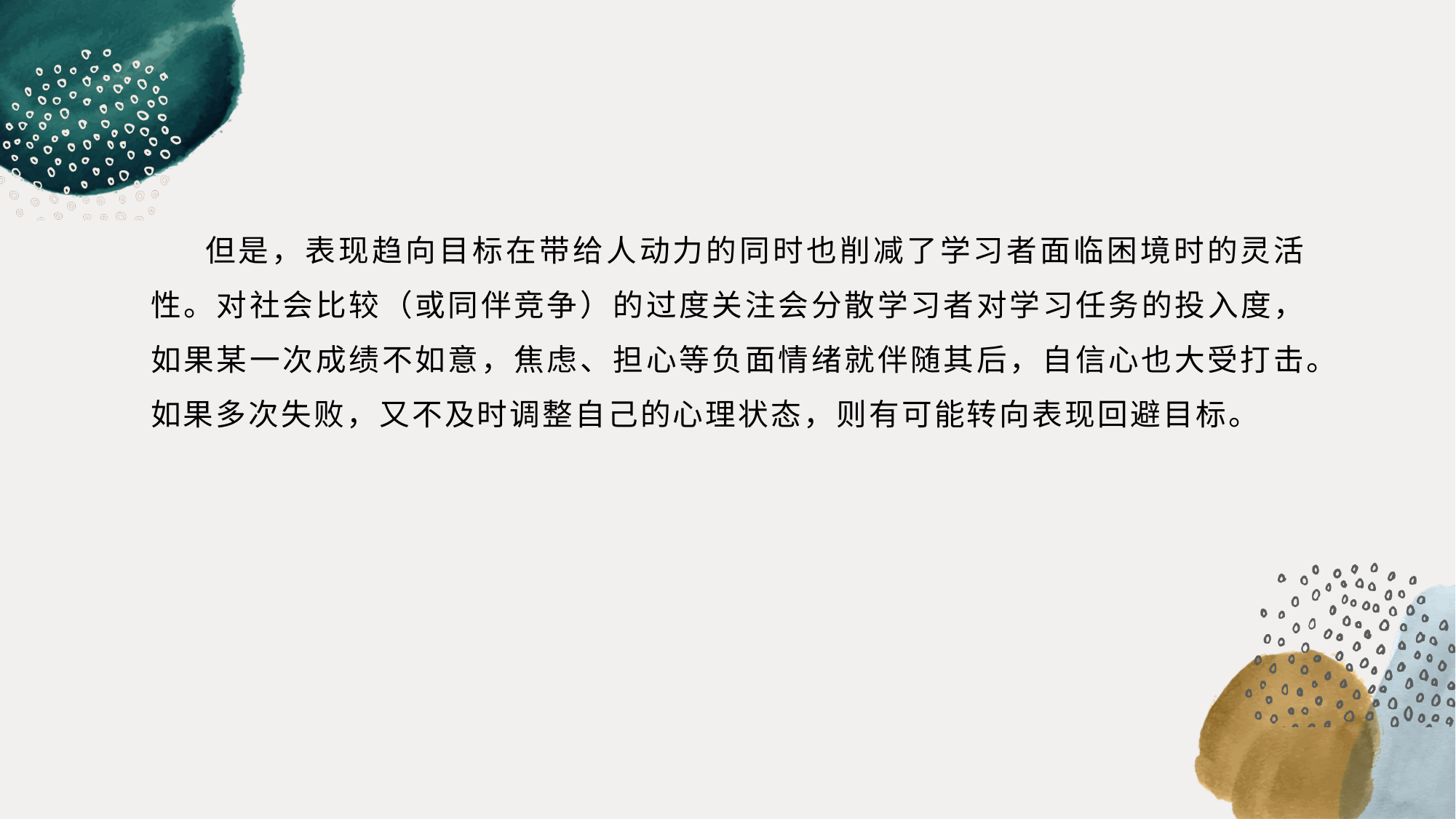

但是，表现趋向目标在带给人动力的同时也削减了学习者面临困境时的灵活性。对社会比较（或同伴竞争）的过度关注会分散学习者对学习任务的投入度，如果某一次成绩不如意，焦虑、担心等负面情绪就伴随其后，自信心也大受打击。如果多次失败，又不及时调整自己的心理状态，则有可能转向表现回避目标。